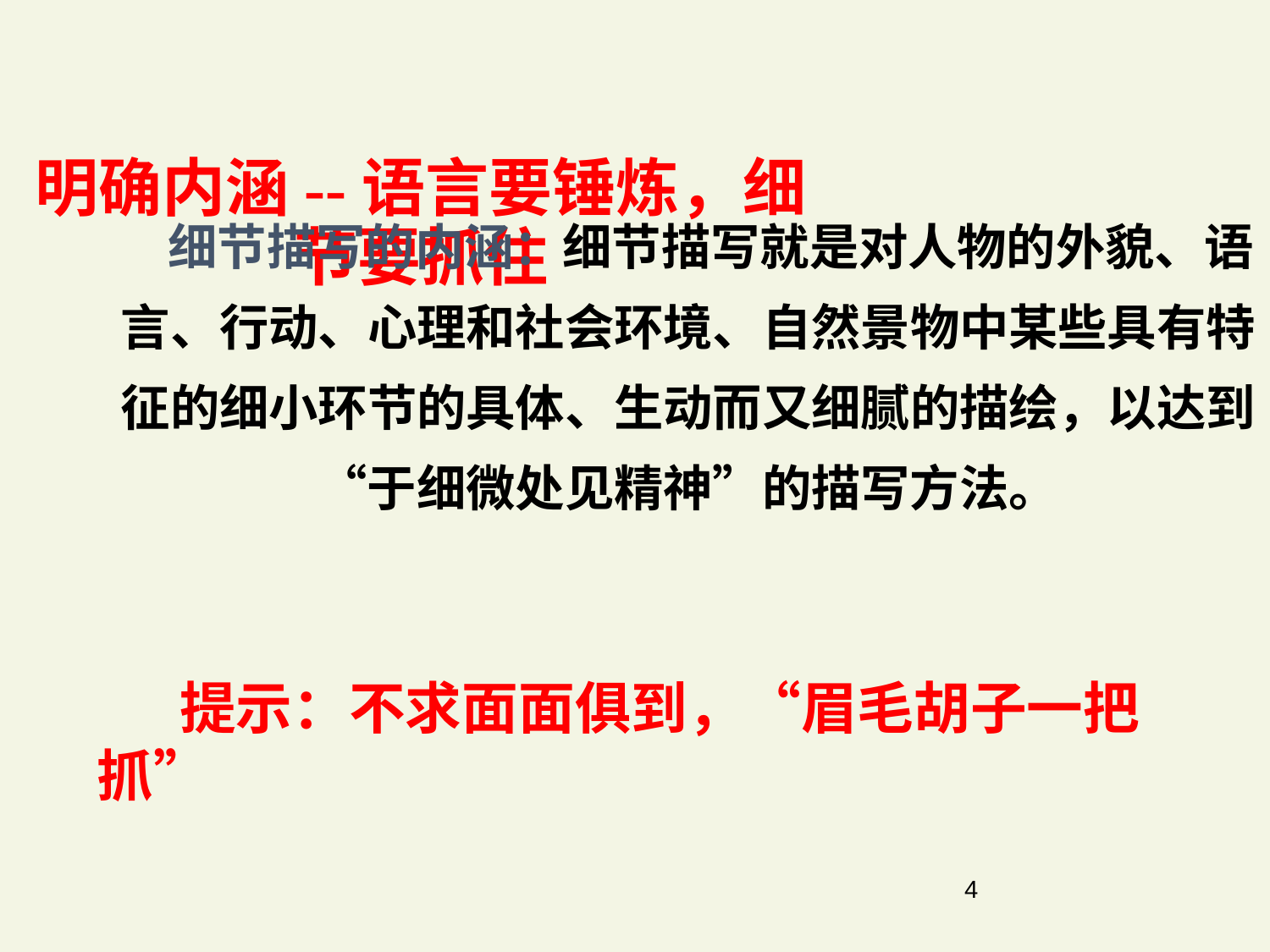

明确内涵--语言要锤炼，细节要抓住
   细节描写的内涵：细节描写就是对人物的外貌、语言、行动、心理和社会环境、自然景物中某些具有特征的细小环节的具体、生动而又细腻的描绘，以达到“于细微处见精神”的描写方法。
   提示：不求面面俱到，“眉毛胡子一把抓”
4